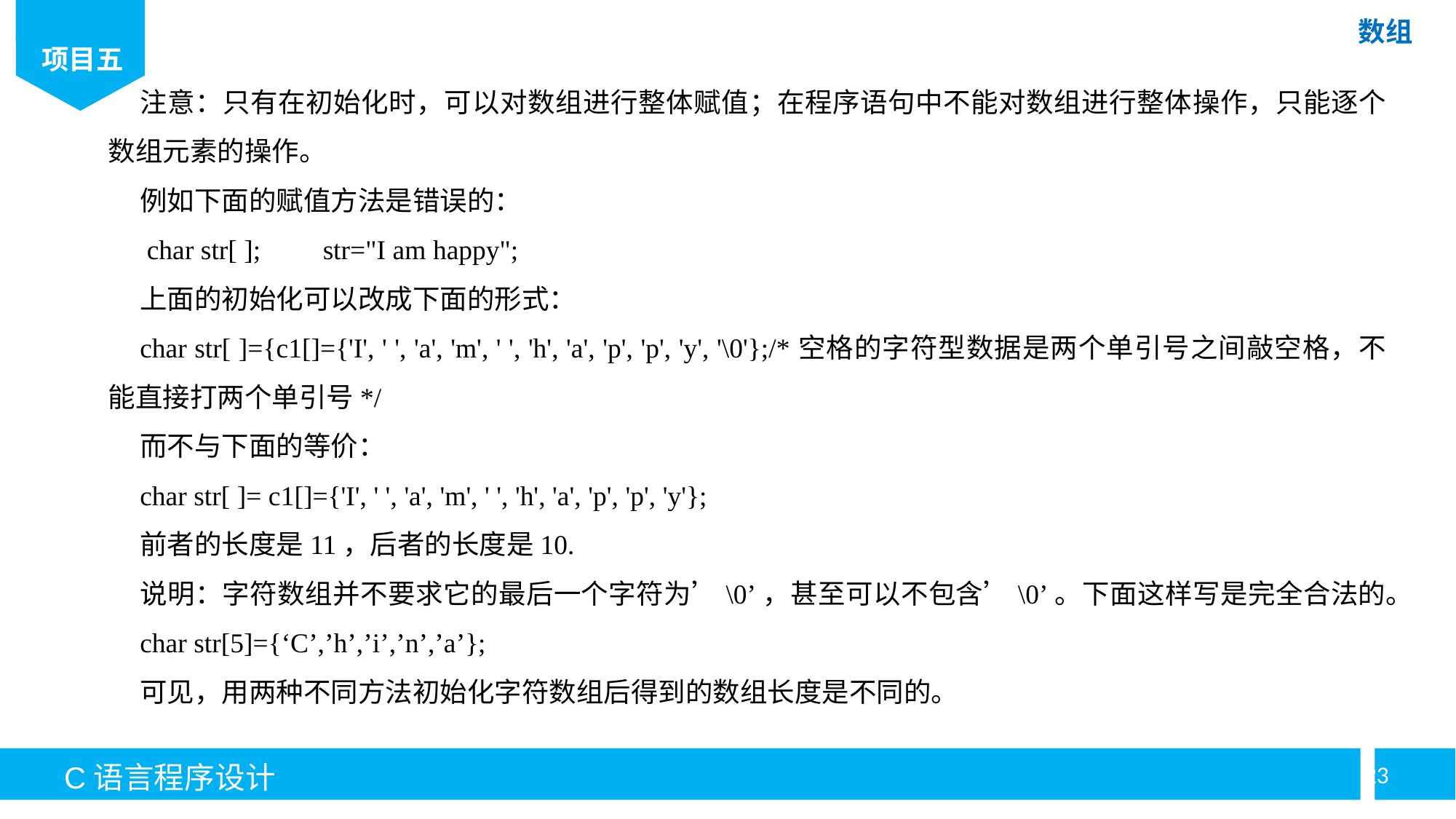

注意：只有在初始化时，可以对数组进行整体赋值；在程序语句中不能对数组进行整体操作，只能逐个数组元素的操作。
例如下面的赋值方法是错误的：
 char str[ ];         str="I am happy";
上面的初始化可以改成下面的形式：
char str[ ]={c1[]={'I', ' ', 'a', 'm', ' ', 'h', 'a', 'p', 'p', 'y', '\0'};/*空格的字符型数据是两个单引号之间敲空格，不能直接打两个单引号*/
而不与下面的等价：
char str[ ]= c1[]={'I', ' ', 'a', 'm', ' ', 'h', 'a', 'p', 'p', 'y'};
前者的长度是11，后者的长度是10.
说明：字符数组并不要求它的最后一个字符为’\0’，甚至可以不包含’\0’。下面这样写是完全合法的。
char str[5]={‘C’,’h’,’i’,’n’,’a’};
可见，用两种不同方法初始化字符数组后得到的数组长度是不同的。